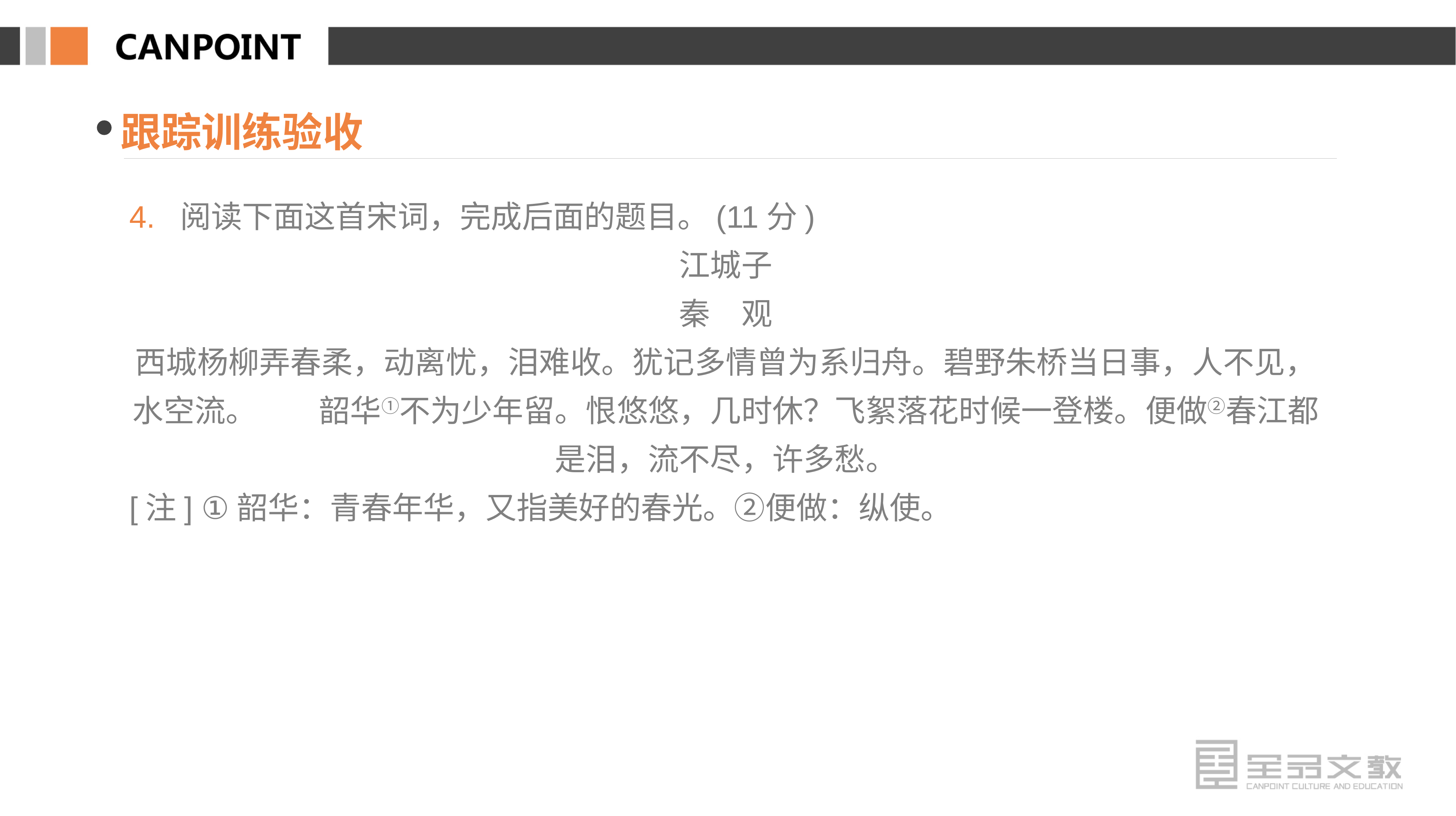

跟踪训练验收

4.  阅读下面这首宋词，完成后面的题目。(11分)
江城子
秦　观
西城杨柳弄春柔，动离忧，泪难收。犹记多情曾为系归舟。碧野朱桥当日事，人不见，水空流。　　韶华①不为少年留。恨悠悠，几时休？飞絮落花时候一登楼。便做②春江都是泪，流不尽，许多愁。
[注] ①韶华：青春年华，又指美好的春光。②便做：纵使。